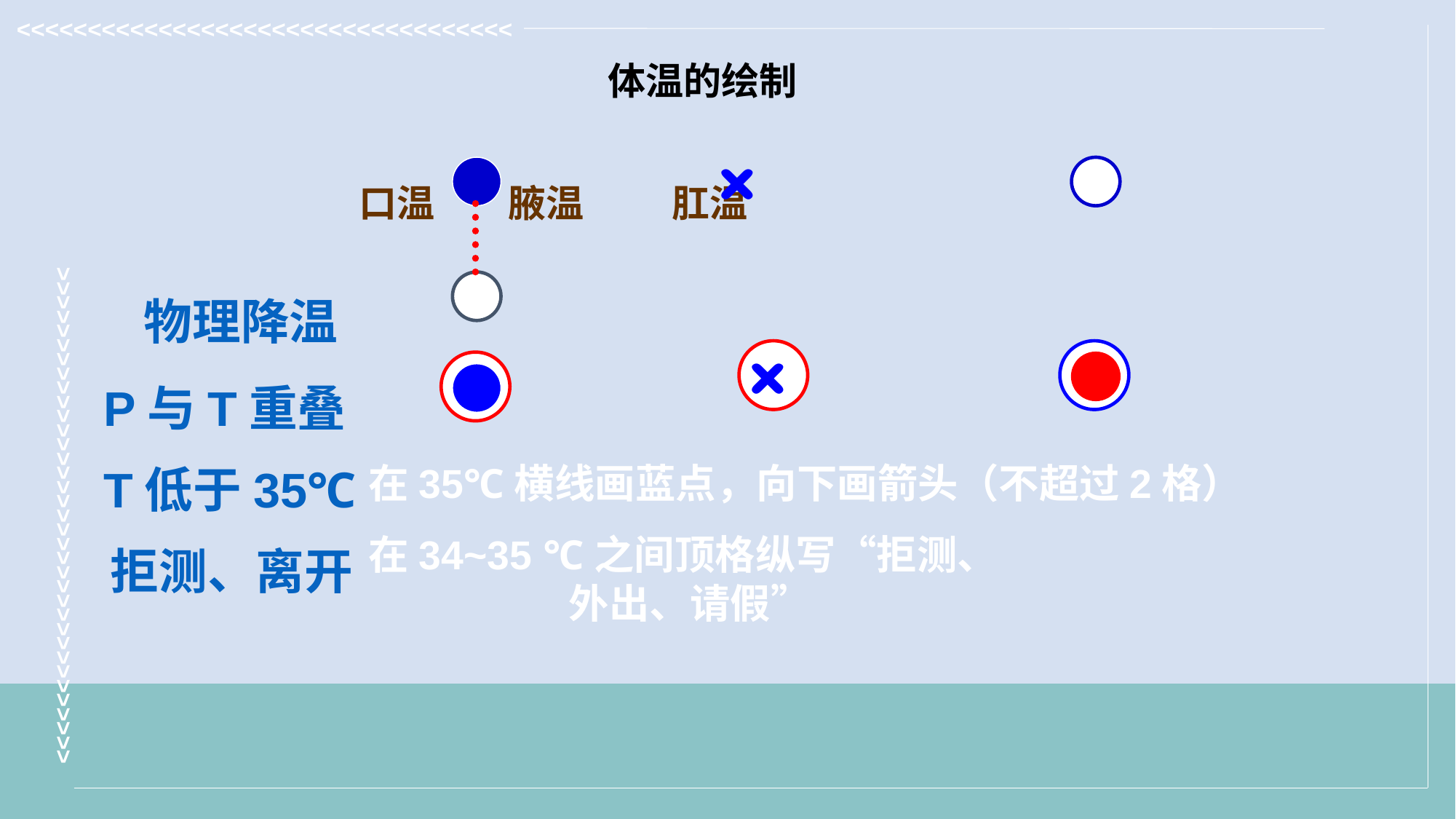

体温的绘制
                口温     腋温      肛温
   物理降温
  P与T重叠
  T低于35℃
  拒测、离开
×

×

在35℃横线画蓝点，向下画箭头（不超过2格）

在34~35 ℃之间顶格纵写“拒测、                               外出、请假”